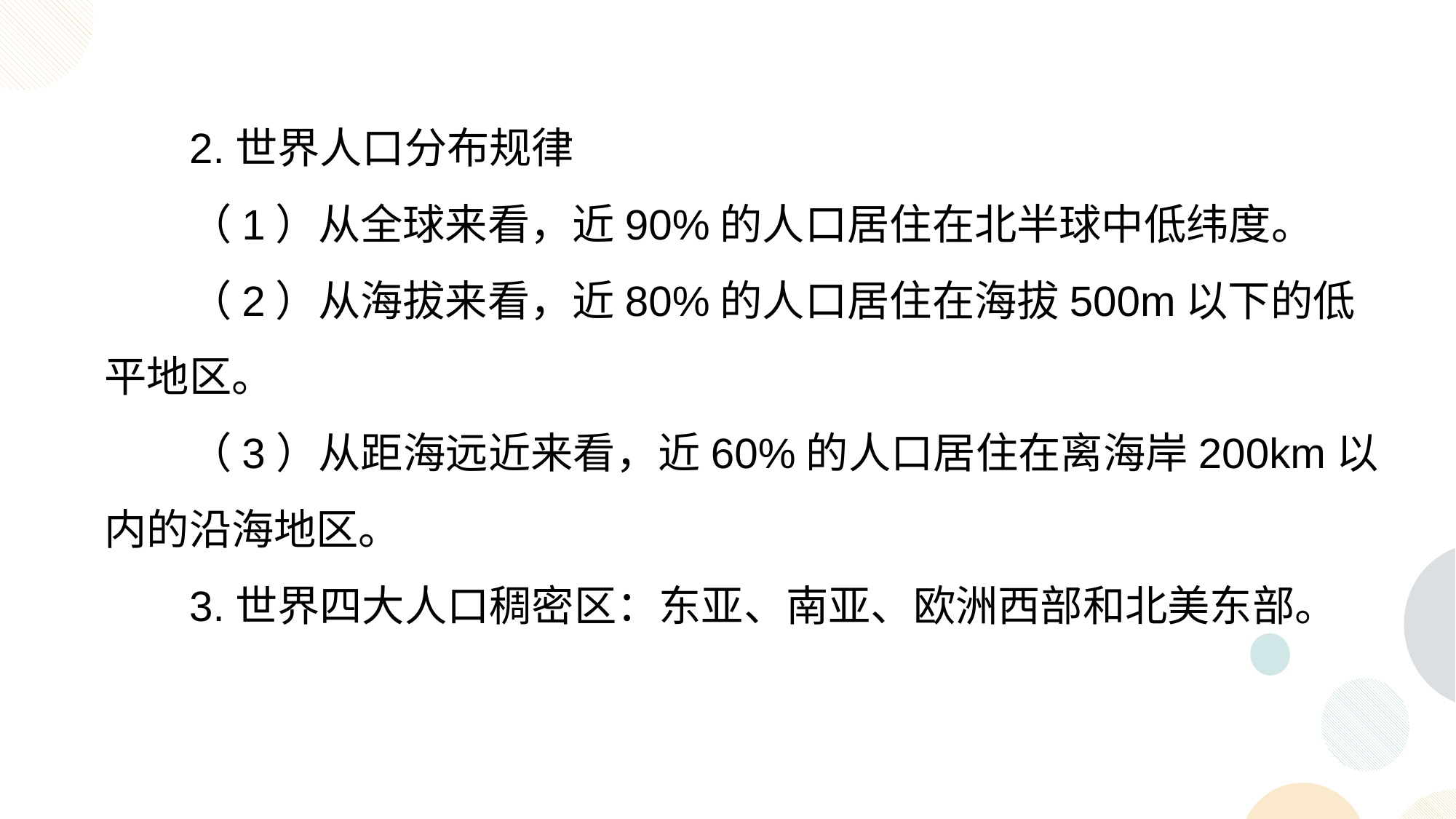

2.世界人口分布规律
（1）从全球来看，近90%的人口居住在北半球中低纬度。
（2）从海拔来看，近80%的人口居住在海拔500m以下的低平地区。
（3）从距海远近来看，近60%的人口居住在离海岸200km以内的沿海地区。
3.世界四大人口稠密区：东亚、南亚、欧洲西部和北美东部。